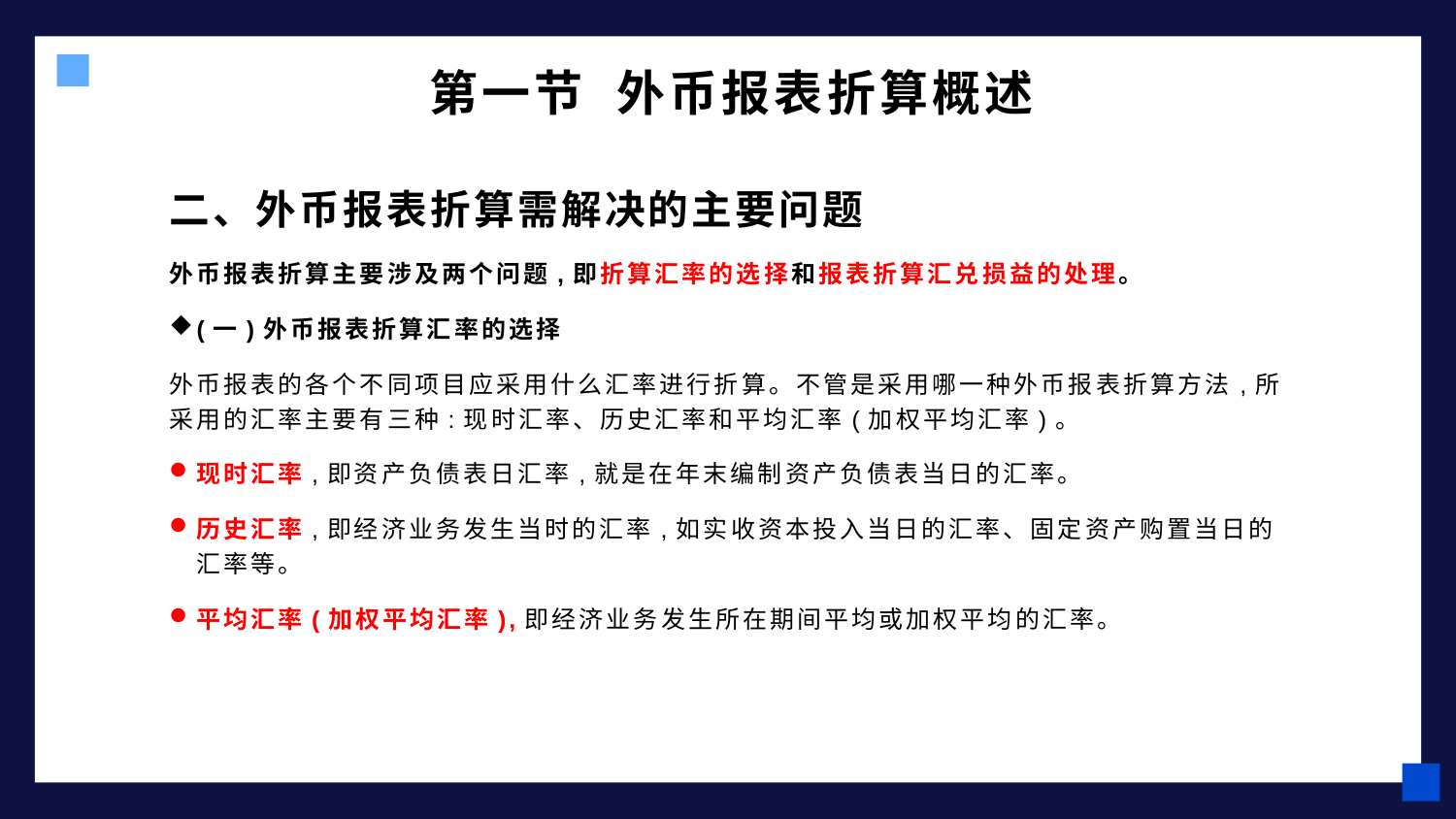

# 第一节  外币报表折算概述
二、外币报表折算需解决的主要问题
外币报表折算主要涉及两个问题,即折算汇率的选择和报表折算汇兑损益的处理。
(一)外币报表折算汇率的选择
外币报表的各个不同项目应采用什么汇率进行折算。不管是采用哪一种外币报表折算方法,所采用的汇率主要有三种:现时汇率、历史汇率和平均汇率(加权平均汇率)。
现时汇率,即资产负债表日汇率,就是在年末编制资产负债表当日的汇率。
历史汇率,即经济业务发生当时的汇率,如实收资本投入当日的汇率、固定资产购置当日的汇率等。
平均汇率(加权平均汇率),即经济业务发生所在期间平均或加权平均的汇率。